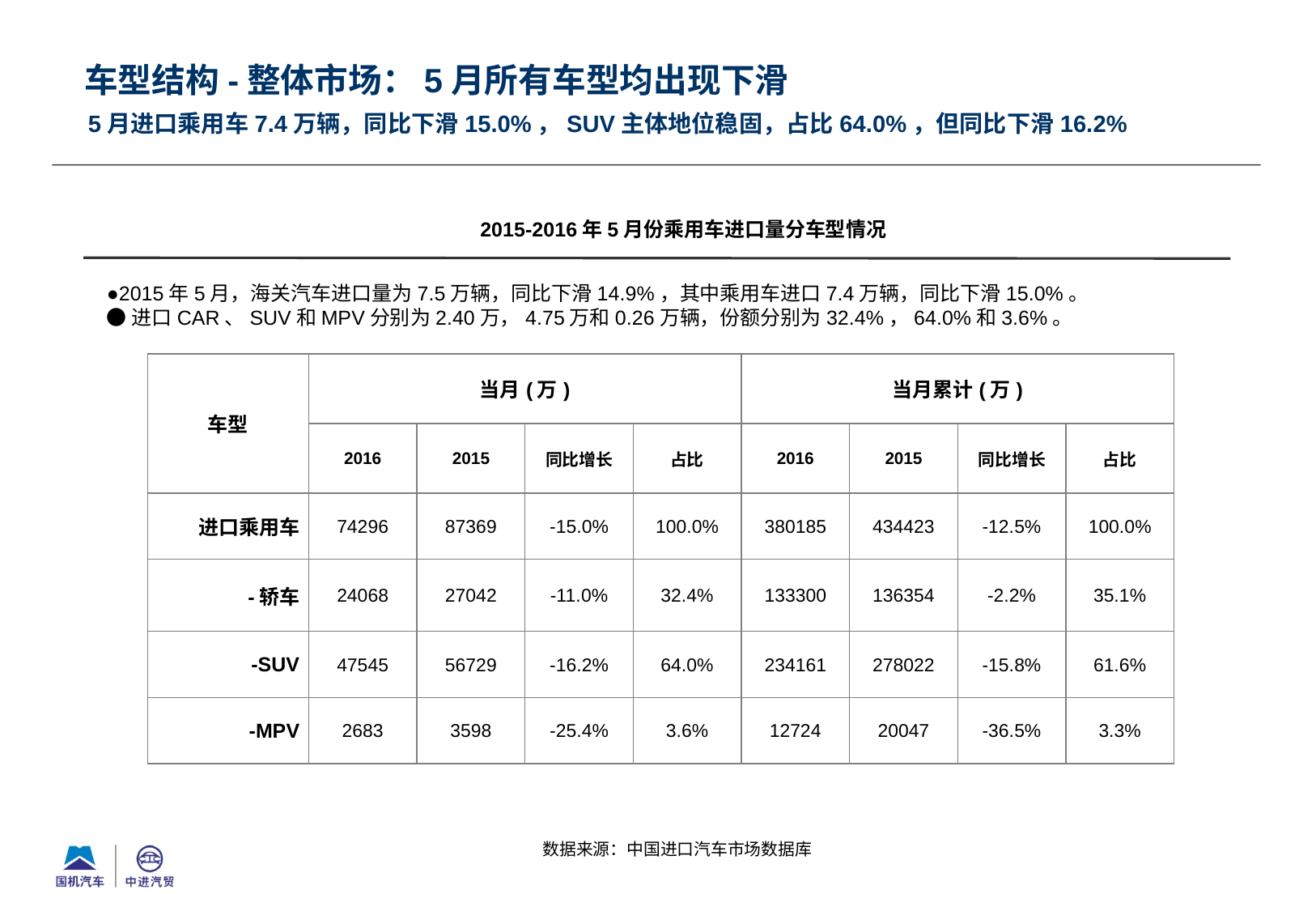

车型结构-整体市场：5月所有车型均出现下滑

# 5月进口乘用车7.4万辆，同比下滑15.0%，SUV主体地位稳固，占比64.0%，但同比下滑16.2%
2015-2016年5月份乘用车进口量分车型情况

●2015年5月，海关汽车进口量为7.5万辆，同比下滑14.9%，其中乘用车进口7.4万辆，同比下滑15.0%。
●进口CAR、SUV和MPV分别为2.40万，4.75万和0.26万辆，份额分别为32.4%，64.0%和3.6%。
| 车型 | 当月(万) |  |  |  | 当月累计(万) |  |  |  |
| --- | --- | --- | --- | --- | --- | --- | --- | --- |
|  | 2016 | 2015 | 同比增长 | 占比 | 2016 | 2015 | 同比增长 | 占比 |
| 进口乘用车 | 74296 | 87369 | -15.0% | 100.0% | 380185 | 434423 | -12.5% | 100.0% |
| -轿车 | 24068 | 27042 | -11.0% | 32.4% | 133300 | 136354 | -2.2% | 35.1% |
| -SUV | 47545 | 56729 | -16.2% | 64.0% | 234161 | 278022 | -15.8% | 61.6% |
| -MPV | 2683 | 3598 | -25.4% | 3.6% | 12724 | 20047 | -36.5% | 3.3% |
数据来源：中国进口汽车市场数据库